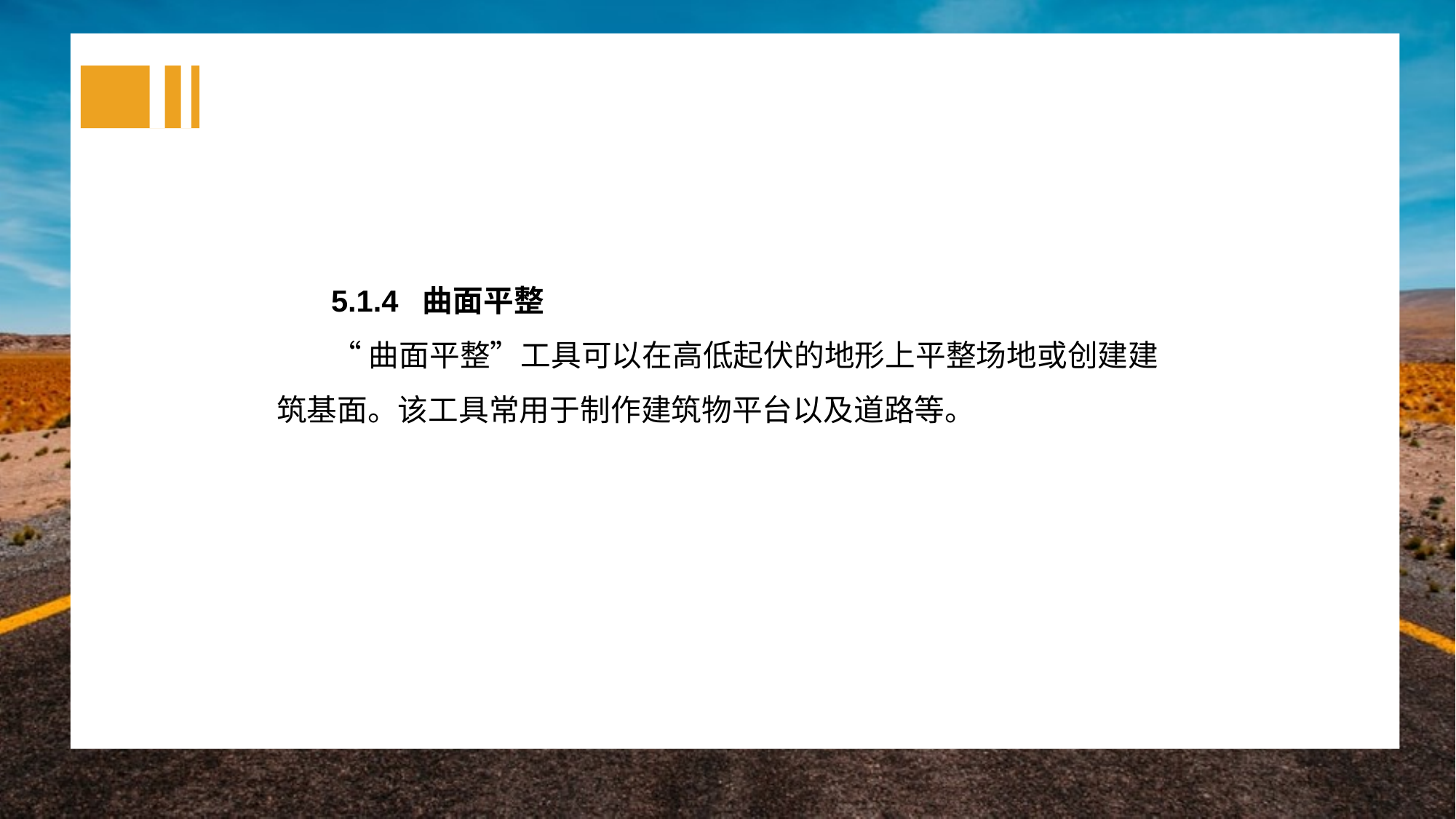

5.1.4  曲面平整
“曲面平整”工具可以在高低起伏的地形上平整场地或创建建筑基面。该工具常用于制作建筑物平台以及道路等。